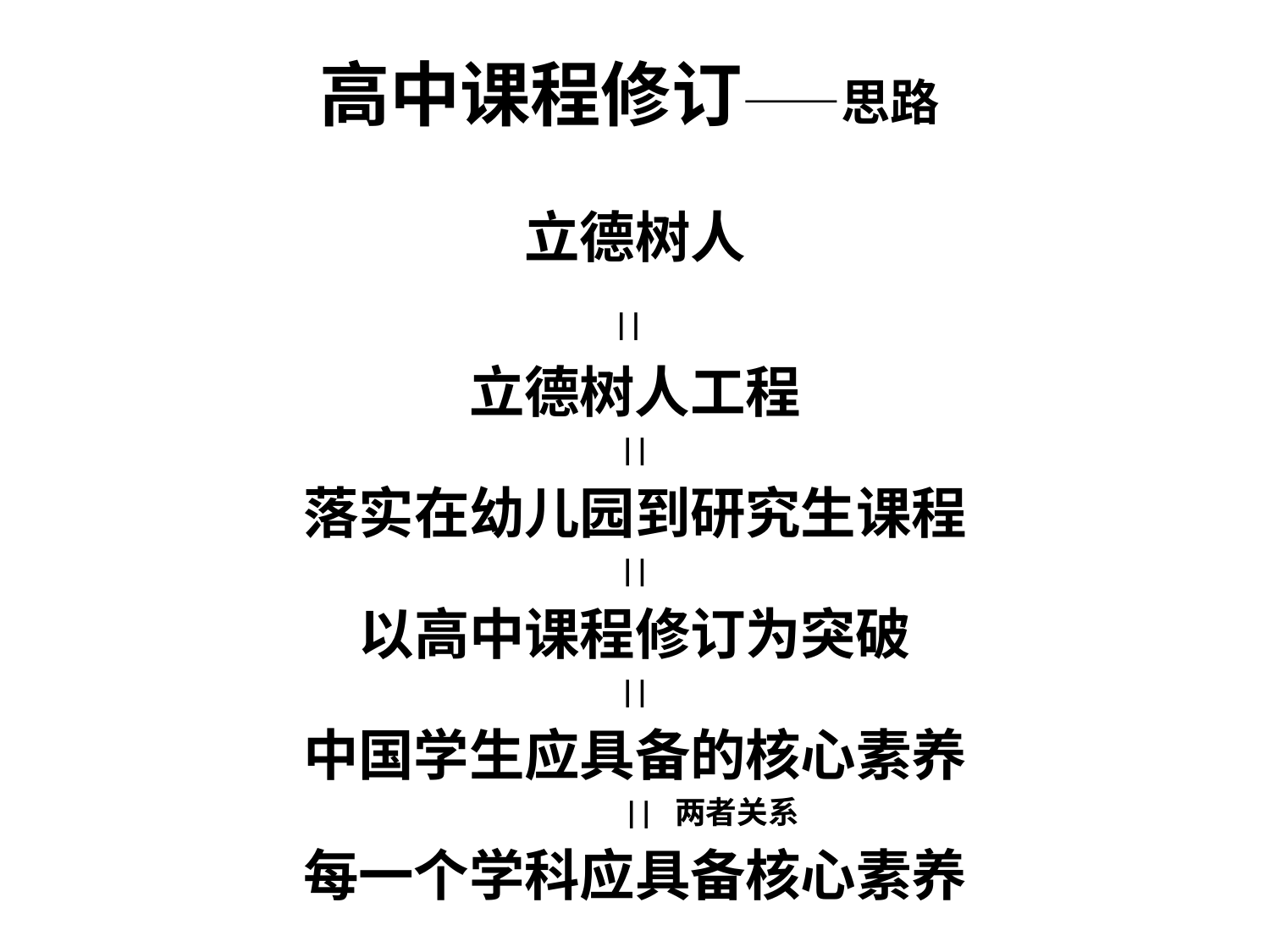

# 高中课程修订——思路
立德树人
||
立德树人工程
||
落实在幼儿园到研究生课程
||
以高中课程修订为突破
||
中国学生应具备的核心素养
                      ||  两者关系
每一个学科应具备核心素养